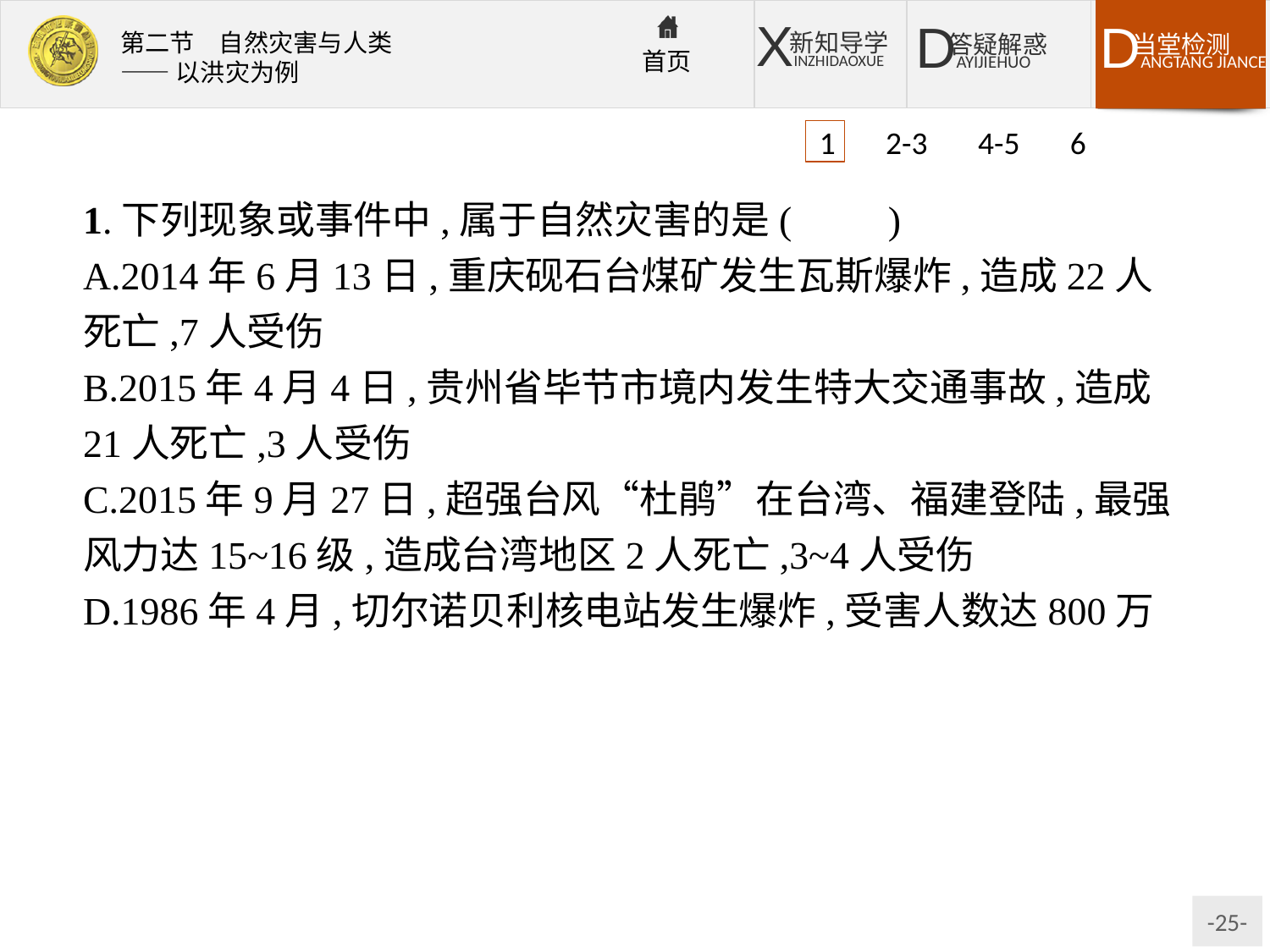

1       2-3       4-5       6

1.下列现象或事件中,属于自然灾害的是(　　)
A.2014年6月13日,重庆砚石台煤矿发生瓦斯爆炸,造成22人死亡,7人受伤
B.2015年4月4日,贵州省毕节市境内发生特大交通事故,造成21人死亡,3人受伤
C.2015年9月27日,超强台风“杜鹃”在台湾、福建登陆,最强风力达15~16级,造成台湾地区2人死亡,3~4人受伤
D.1986年4月,切尔诺贝利核电站发生爆炸,受害人数达800万
解析:A、B、D三项属于生产、交通事故而非自然异变引起,不属于自然灾害。
答案:C